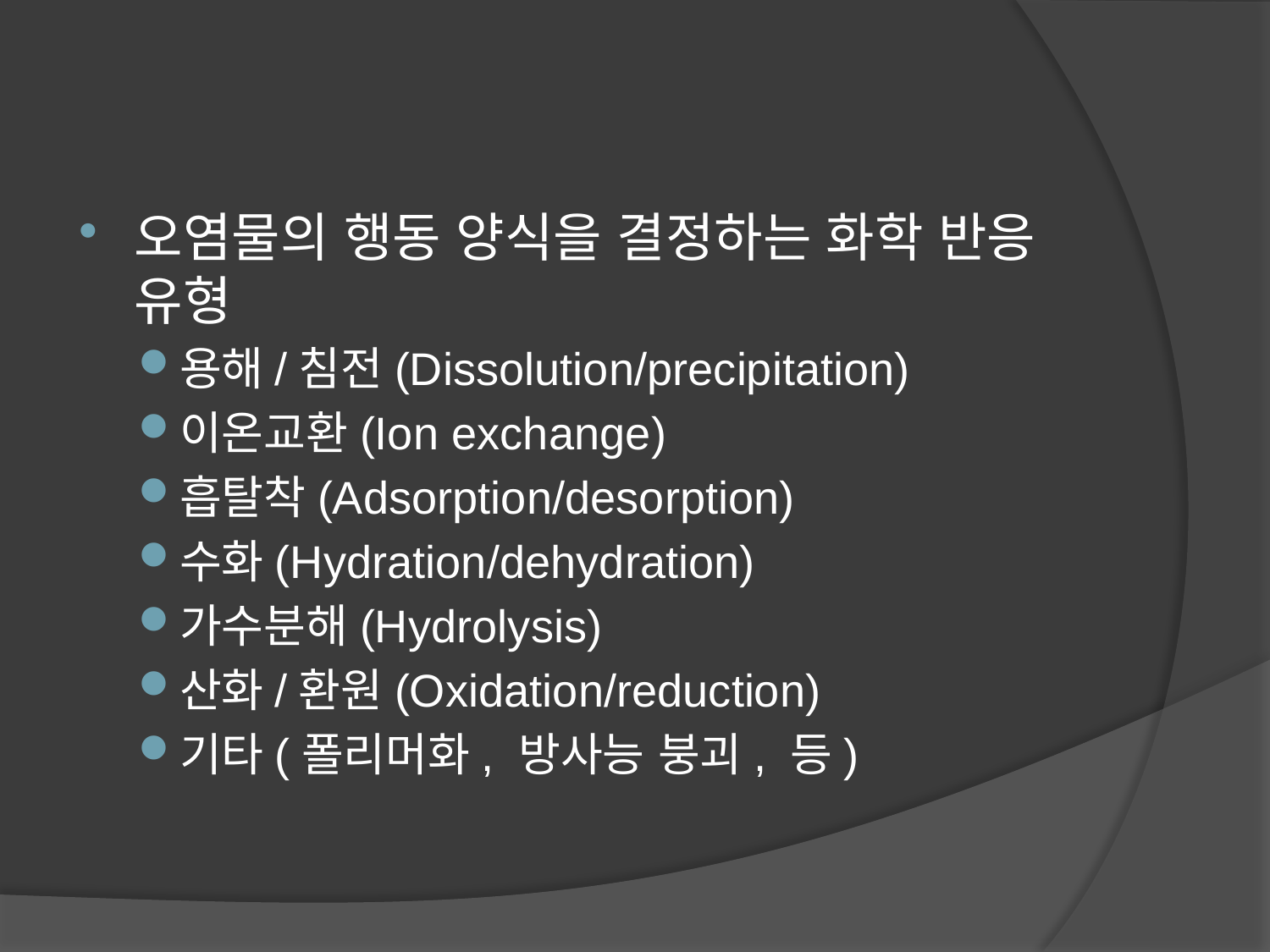

오염물의 행동 양식을 결정하는 화학 반응 유형
용해/침전(Dissolution/precipitation)
이온교환(Ion exchange)
흡탈착(Adsorption/desorption)
수화(Hydration/dehydration)
가수분해(Hydrolysis)
산화/환원(Oxidation/reduction)
기타(폴리머화, 방사능 붕괴, 등)